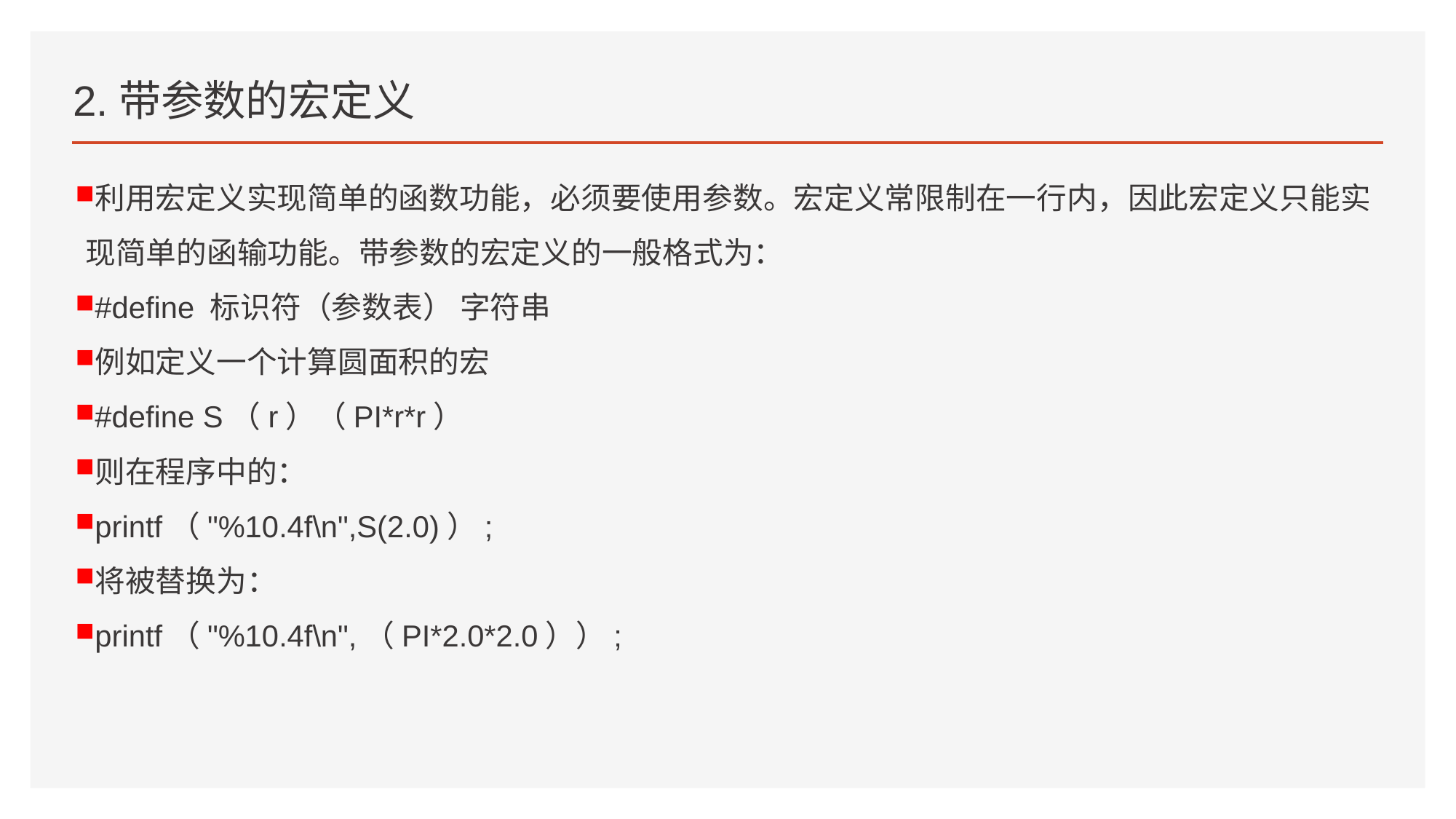

# 2.带参数的宏定义
利用宏定义实现简单的函数功能，必须要使用参数。宏定义常限制在一行内，因此宏定义只能实现简单的函输功能。带参数的宏定义的一般格式为：
#define 标识符（参数表） 字符串
例如定义一个计算圆面积的宏
#define S（r）（PI*r*r）
则在程序中的：
printf（"%10.4f\n",S(2.0)）;
将被替换为：
printf（"%10.4f\n",（PI*2.0*2.0））;